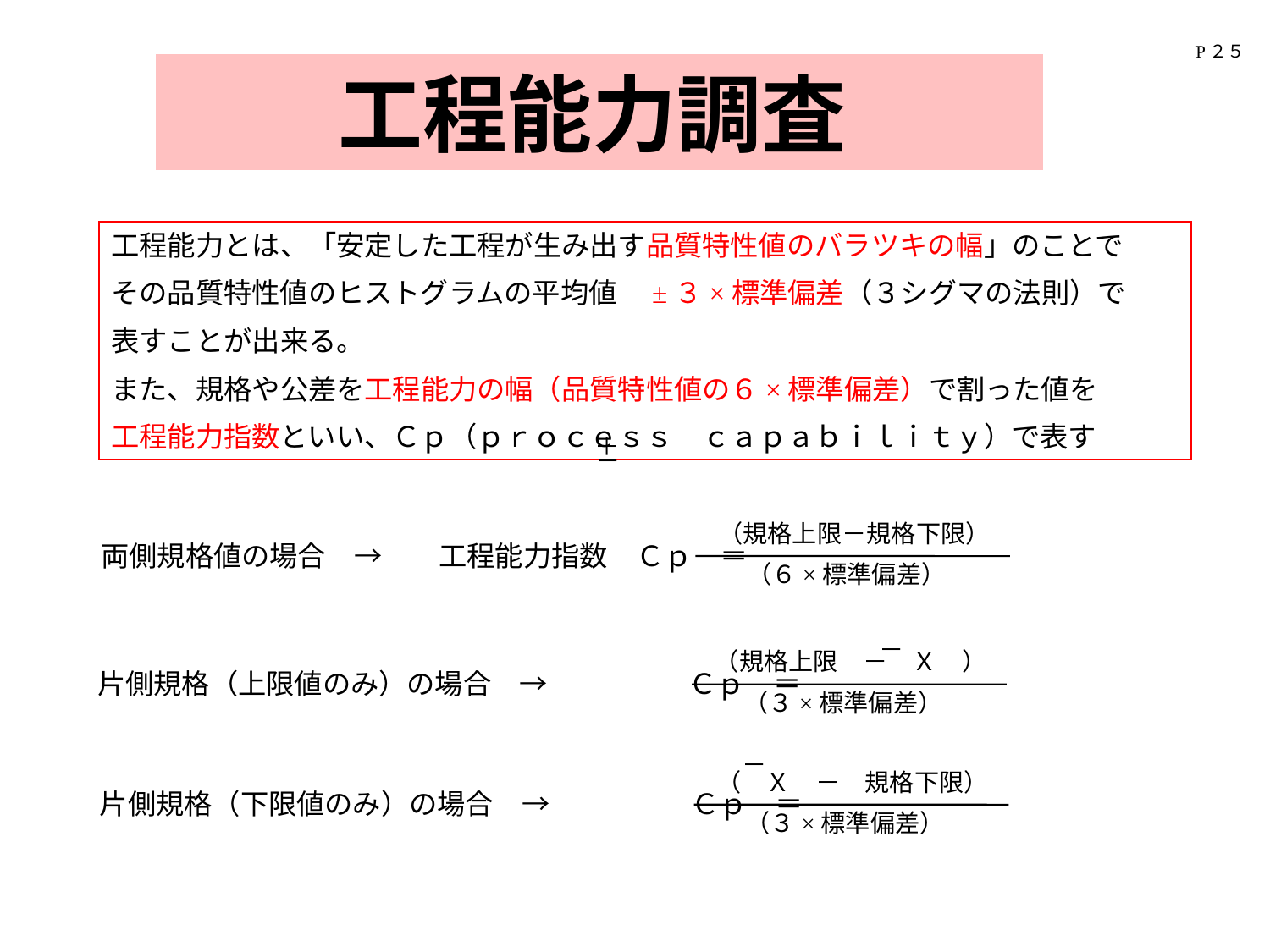

P２５
　　工程能力調査
工程能力とは、「安定した工程が生み出す品質特性値のバラツキの幅」のことで
その品質特性値のヒストグラムの平均値　±３×標準偏差（３シグマの法則）で
表すことが出来る。
また、規格や公差を工程能力の幅（品質特性値の６×標準偏差）で割った値を
工程能力指数といい、Ｃｐ（ｐｒｏｃｅｓｓ　ｃａｐａｂｉｌｉｔｙ）で表す
＋
－
（規格上限－規格下限）
両側規格値の場合　→　　工程能力指数　Ｃｐ　＝
（６×標準偏差）

－
（規格上限　－　Ｘ　）
片側規格（上限値のみ）の場合　→　　　　　Ｃｐ　＝
（３×標準偏差）

－
（　Ｘ　－　規格下限）
片側規格（下限値のみ）の場合　→　　　　　Ｃｐ　＝
（３×標準偏差）